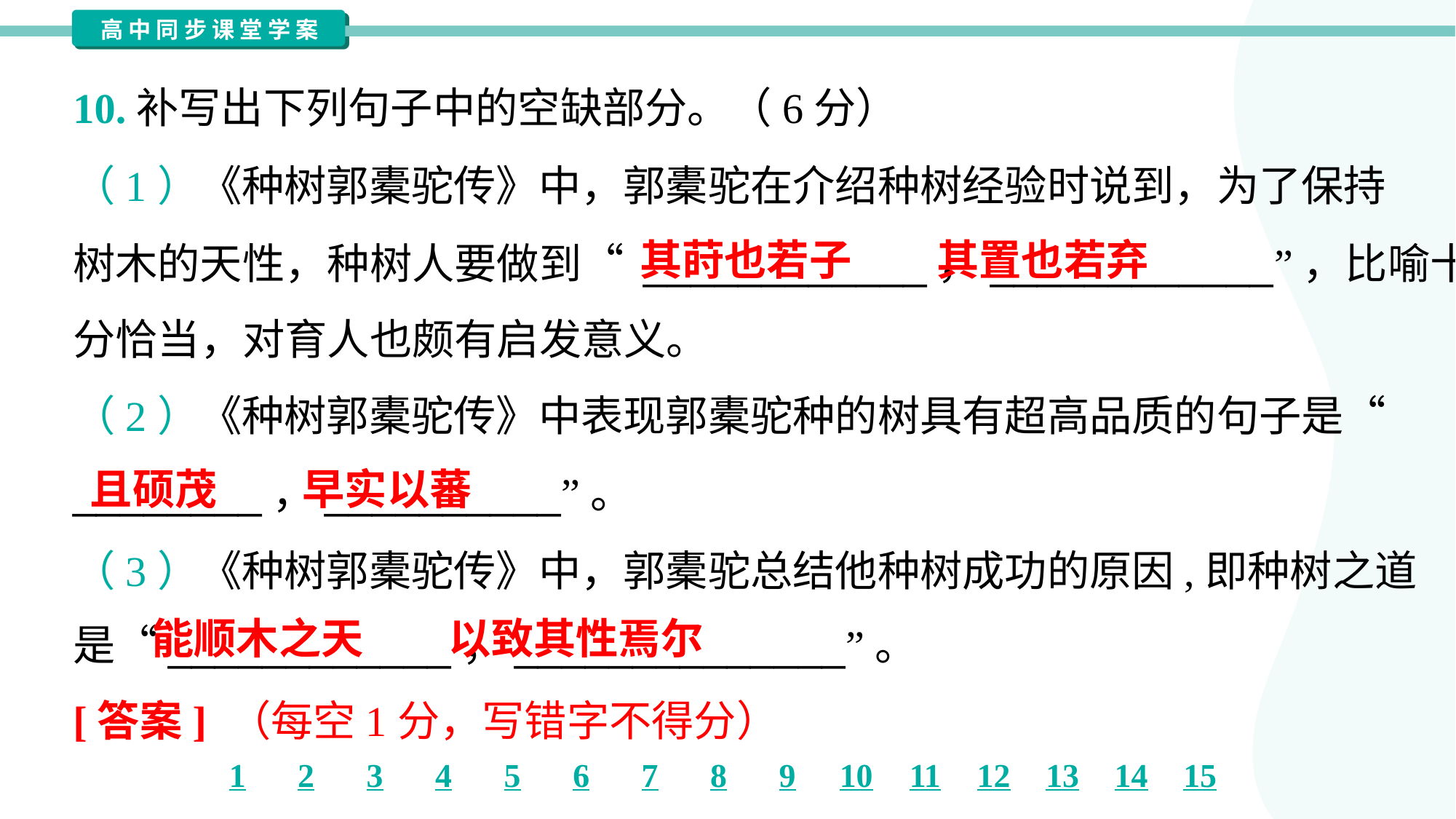

10.补写出下列句子中的空缺部分。（6分）
（1）《种树郭橐驼传》中，郭橐驼在介绍种树经验时说到，为了保持
树木的天性，种树人要做到“ ____________，____________”，比喻十
分恰当，对育人也颇有启发意义。
其莳也若子
其置也若弃
（2）《种树郭橐驼传》中表现郭橐驼种的树具有超高品质的句子是“
________，__________”。
（3）《种树郭橐驼传》中，郭橐驼总结他种树成功的原因,即种树之道
是“____________，______________”。
且硕茂
早实以蕃
能顺木之天
以致其性焉尔
[答案] （每空1分，写错字不得分）